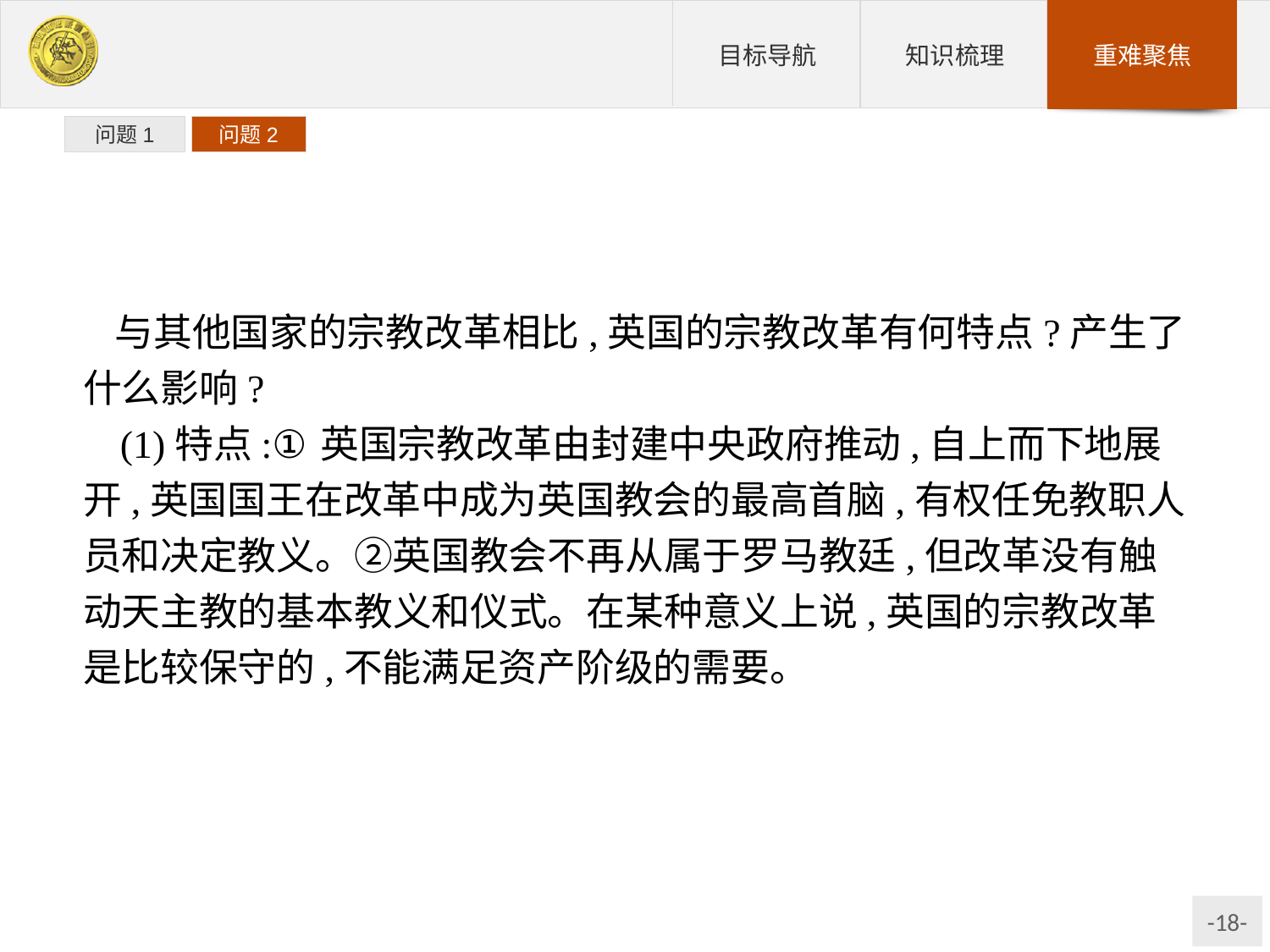

问题1
问题2
与其他国家的宗教改革相比,英国的宗教改革有何特点?产生了什么影响?
(1)特点:①英国宗教改革由封建中央政府推动,自上而下地展开,英国国王在改革中成为英国教会的最高首脑,有权任免教职人员和决定教义。②英国教会不再从属于罗马教廷,但改革没有触动天主教的基本教义和仪式。在某种意义上说,英国的宗教改革是比较保守的,不能满足资产阶级的需要。